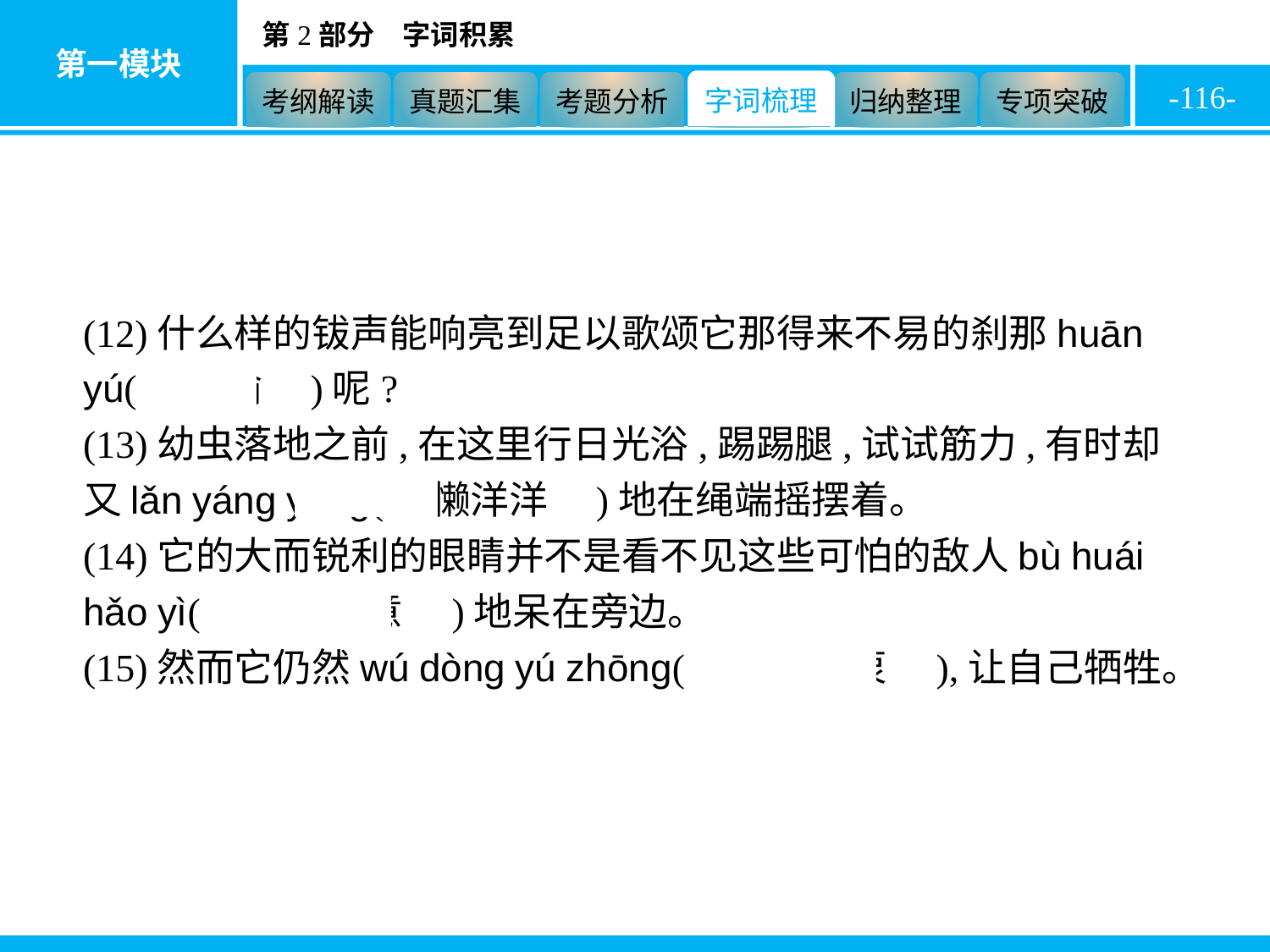

-116-
(12)什么样的钹声能响亮到足以歌颂它那得来不易的刹那huān yú(　欢愉　)呢?
(13)幼虫落地之前,在这里行日光浴,踢踢腿,试试筋力,有时却又lǎn yáng yáng(　懒洋洋　)地在绳端摇摆着。
(14)它的大而锐利的眼睛并不是看不见这些可怕的敌人bù huái hǎo yì(　不怀好意　)地呆在旁边。
(15)然而它仍然wú dòng yú zhōng(　无动于衷　),让自己牺牲。